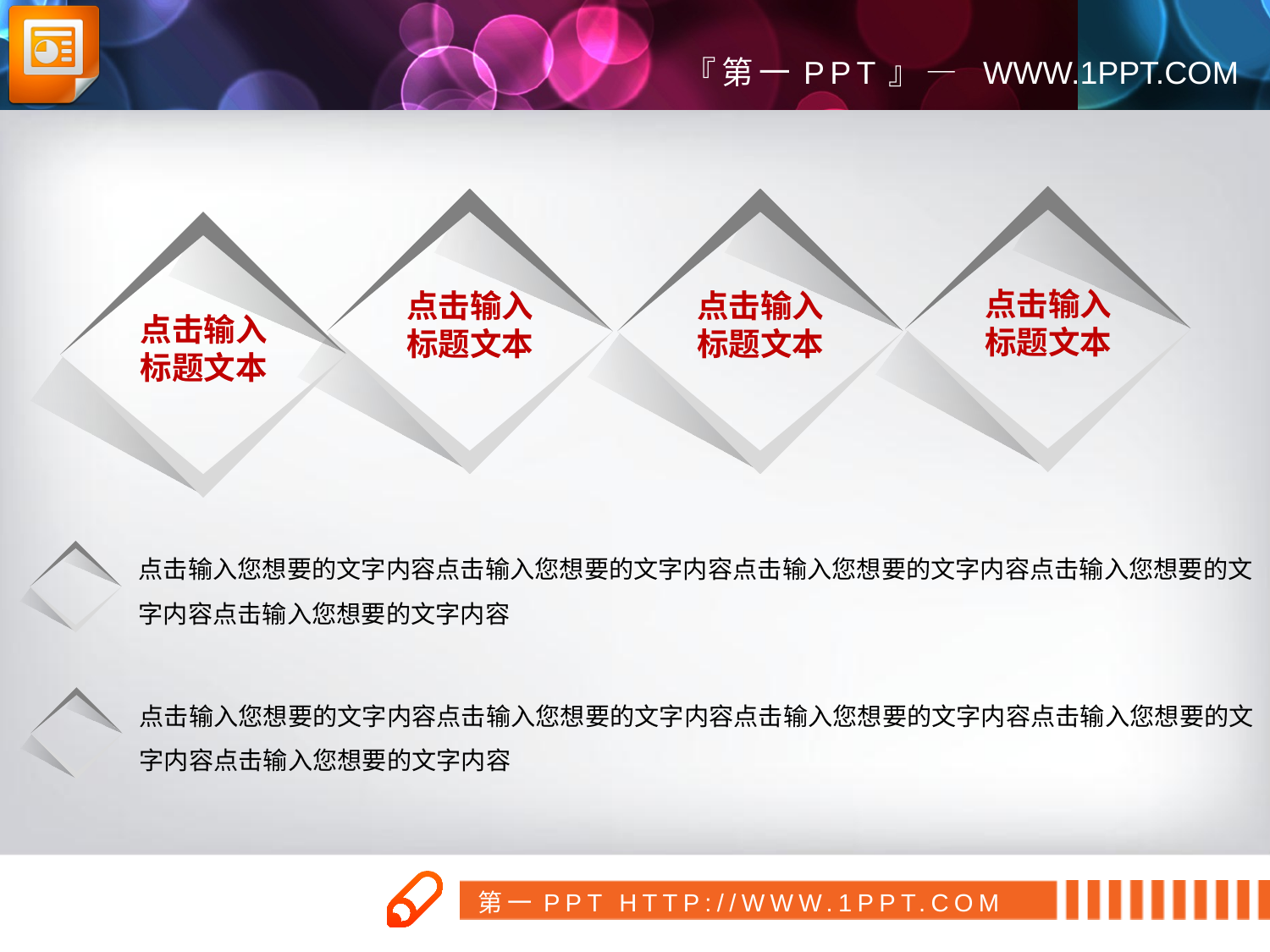

点击输入
标题文本

点击输入
标题文本

点击输入
标题文本

点击输入
标题文本

点击输入您想要的文字内容点击输入您想要的文字内容点击输入您想要的文字内容点击输入您想要的文字内容点击输入您想要的文字内容

点击输入您想要的文字内容点击输入您想要的文字内容点击输入您想要的文字内容点击输入您想要的文字内容点击输入您想要的文字内容